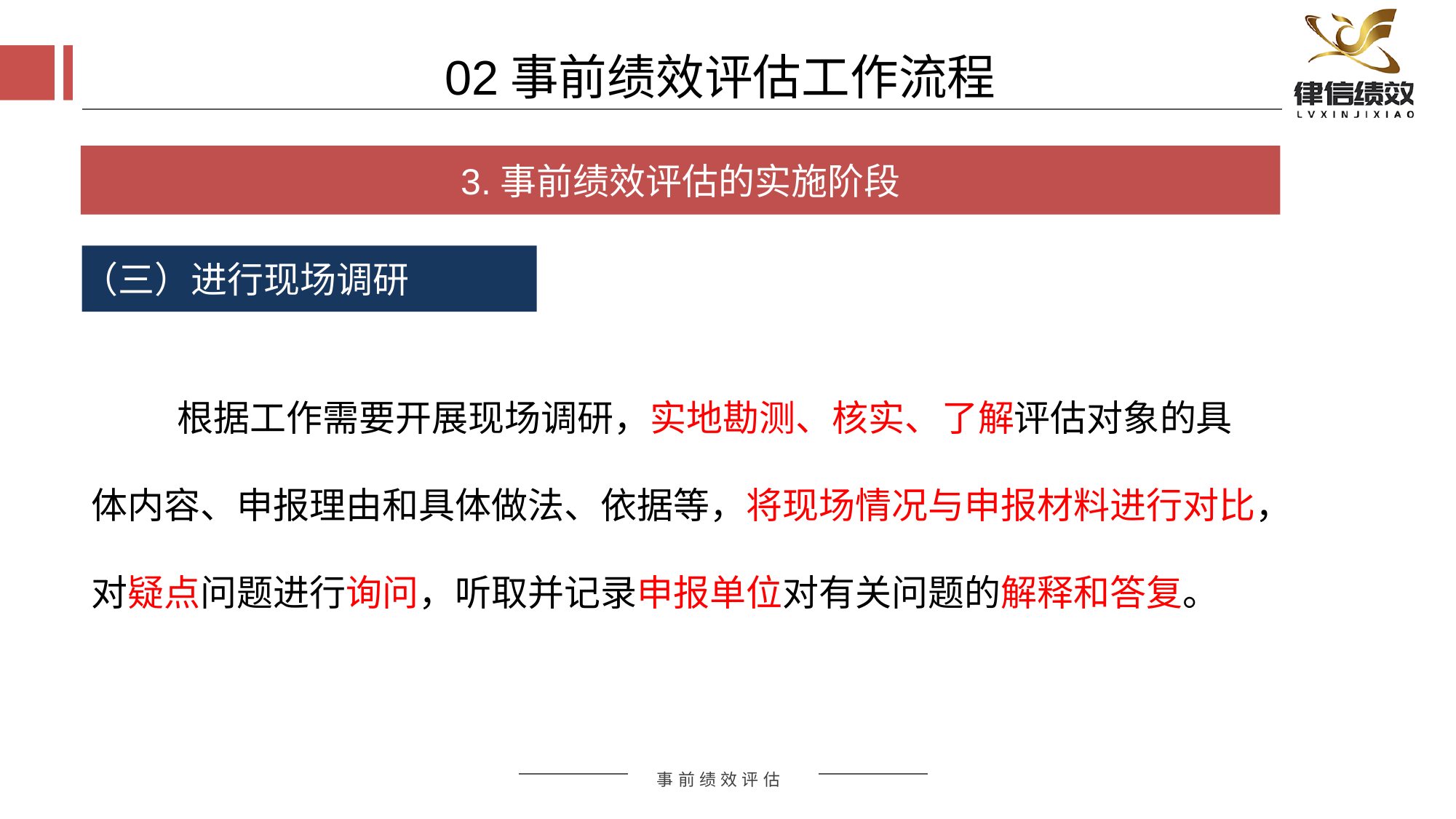

02事前绩效评估工作流程
3.事前绩效评估的实施阶段
（三）进行现场调研
根据工作需要开展现场调研，实地勘测、核实、了解评估对象的具体内容、申报理由和具体做法、依据等，将现场情况与申报材料进行对比，对疑点问题进行询问，听取并记录申报单位对有关问题的解释和答复。

评估方式
评估方式